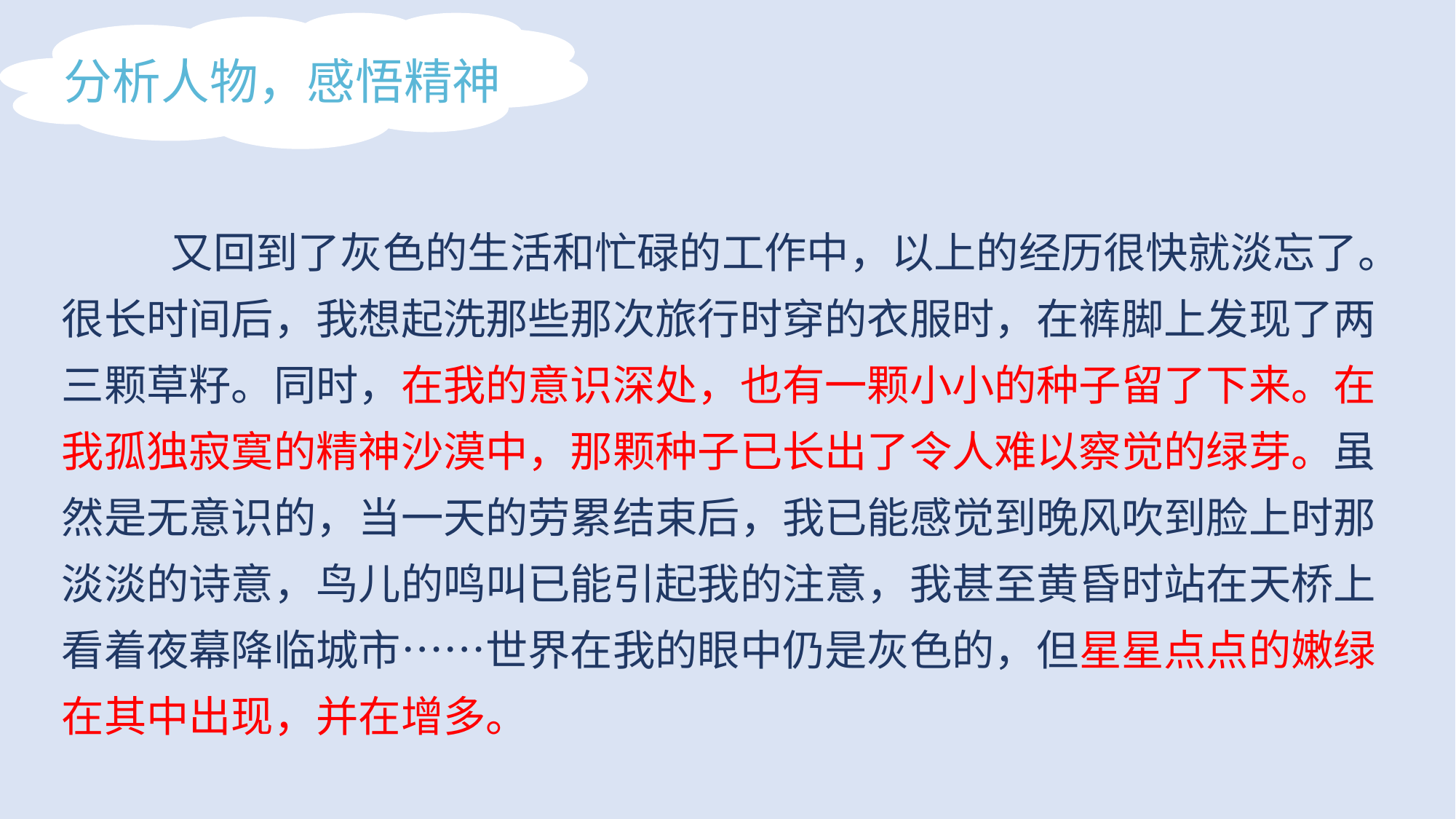

分析人物，感悟精神
	又回到了灰色的生活和忙碌的工作中，以上的经历很快就淡忘了。很长时间后，我想起洗那些那次旅行时穿的衣服时，在裤脚上发现了两三颗草籽。同时，在我的意识深处，也有一颗小小的种子留了下来。在我孤独寂寞的精神沙漠中，那颗种子已长出了令人难以察觉的绿芽。虽然是无意识的，当一天的劳累结束后，我已能感觉到晚风吹到脸上时那淡淡的诗意，鸟儿的鸣叫已能引起我的注意，我甚至黄昏时站在天桥上看着夜幕降临城市……世界在我的眼中仍是灰色的，但星星点点的嫩绿在其中出现，并在增多。